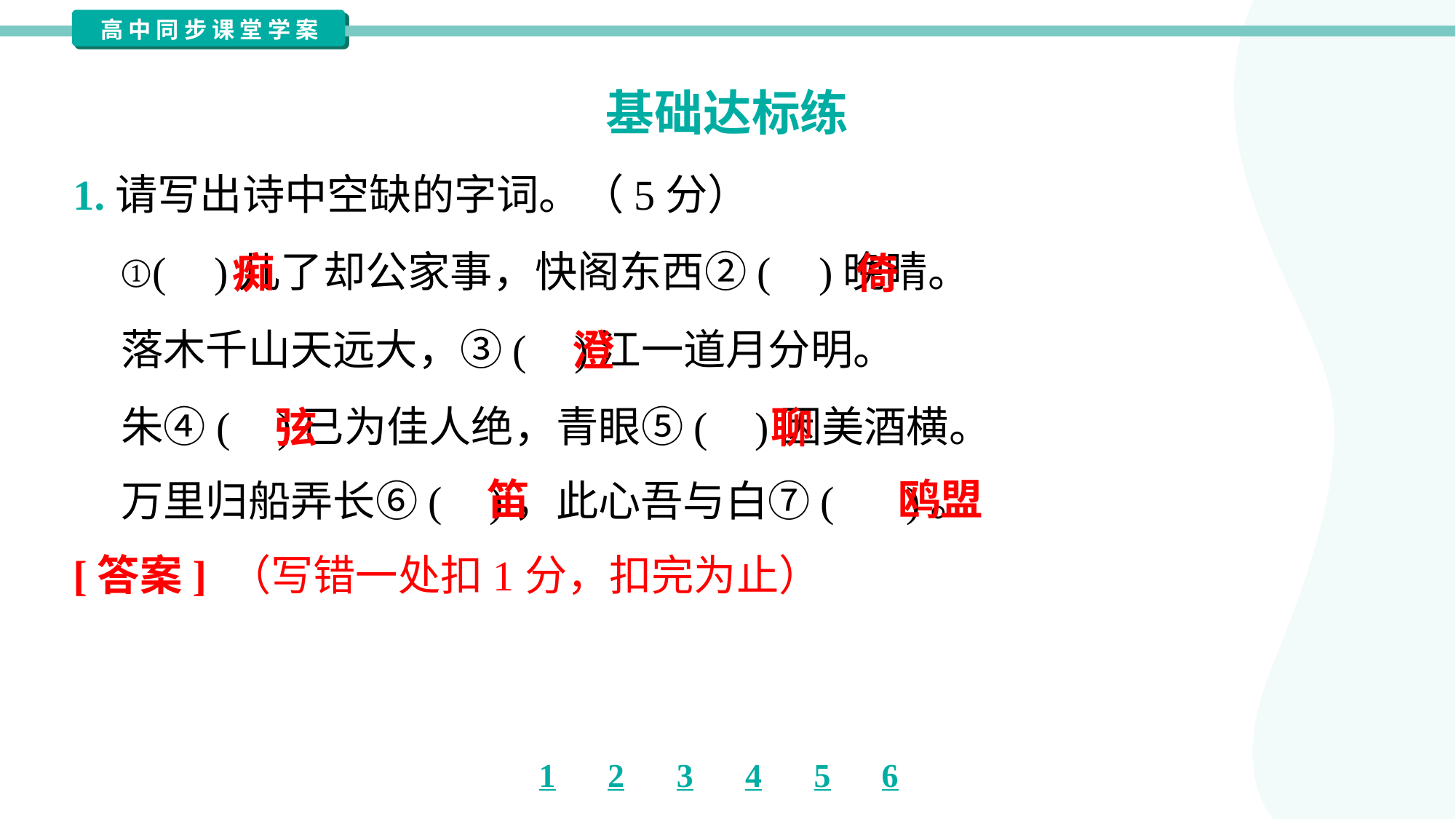

基础达标练
1.请写出诗中空缺的字词。（5分）
    ①(    )儿了却公家事，快阁东西②(    )晚晴。
    落木千山天远大，③(    )江一道月分明。
    朱④(    )已为佳人绝，青眼⑤(    )因美酒横。
    万里归船弄长⑥(    )，此心吾与白⑦(      )。
痴
倚
澄
弦
聊
笛
鸥盟
[答案] （写错一处扣1分，扣完为止）